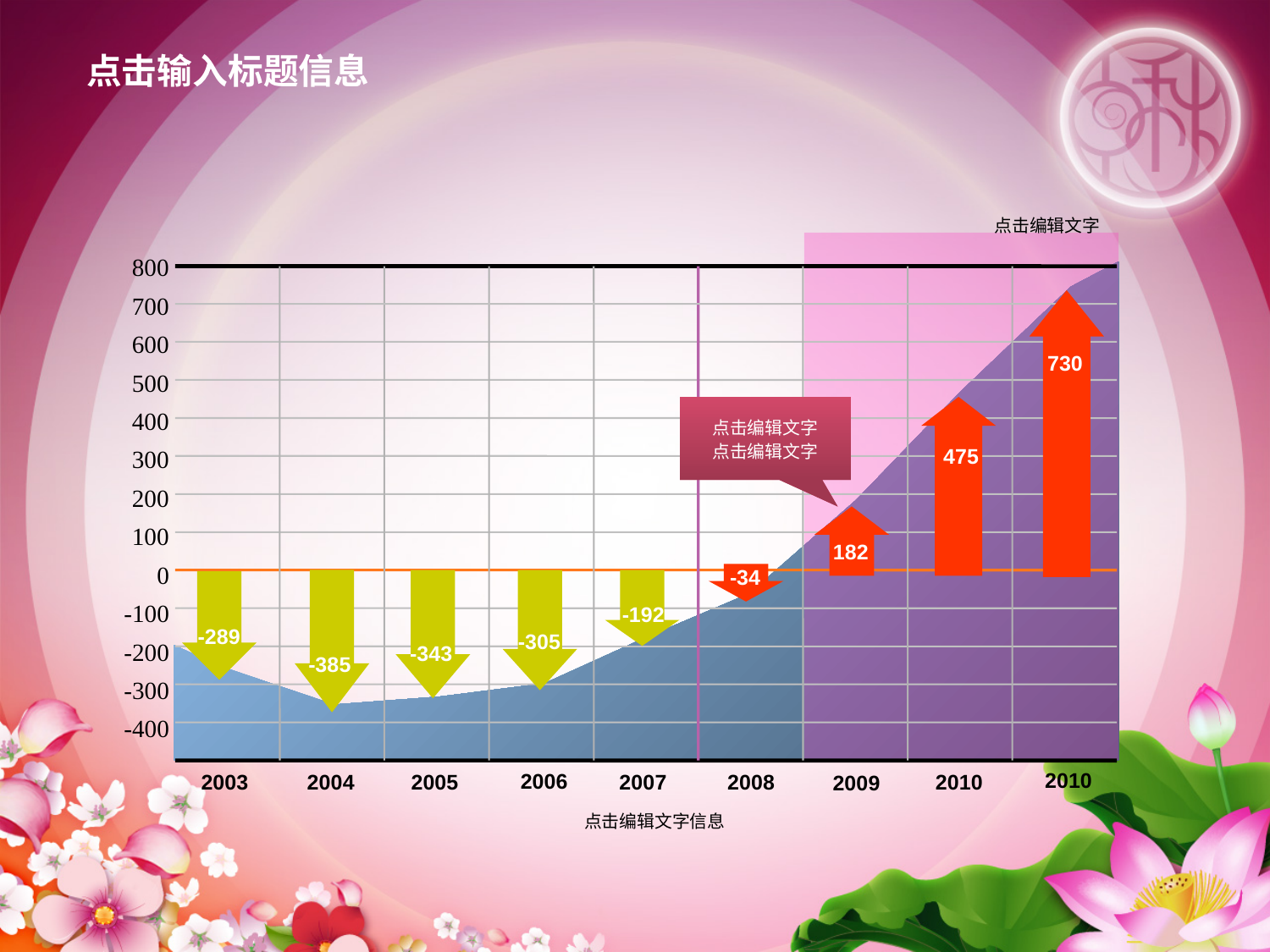

点击输入标题信息

点击编辑文字

800
700
600
500
400
300
200
100
0
-100
-200
-300
-400

730

点击编辑文字
点击编辑文字

475

182

-34

-192

-289
-305

-343
-385

2010
2006
2005
2008
2003
2004
2007
2010
2009
点击编辑文字信息